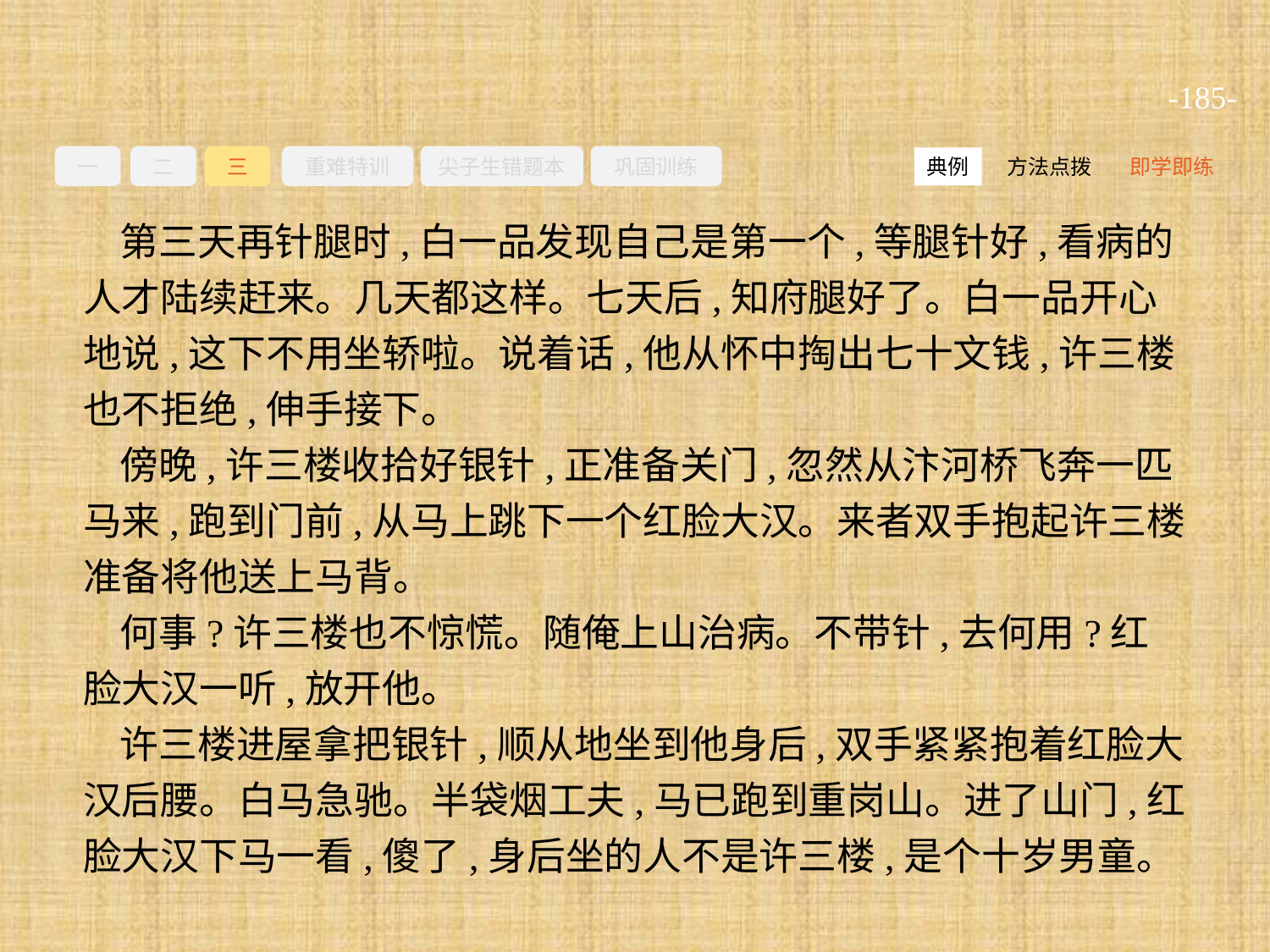

-185-
一
二
三
重难特训
尖子生错题本
巩固训练
方法点拨
即学即练
典例
第三天再针腿时,白一品发现自己是第一个,等腿针好,看病的人才陆续赶来。几天都这样。七天后,知府腿好了。白一品开心地说,这下不用坐轿啦。说着话,他从怀中掏出七十文钱,许三楼也不拒绝,伸手接下。
傍晚,许三楼收拾好银针,正准备关门,忽然从汴河桥飞奔一匹马来,跑到门前,从马上跳下一个红脸大汉。来者双手抱起许三楼准备将他送上马背。
何事?许三楼也不惊慌。随俺上山治病。不带针,去何用?红脸大汉一听,放开他。
许三楼进屋拿把银针,顺从地坐到他身后,双手紧紧抱着红脸大汉后腰。白马急驰。半袋烟工夫,马已跑到重岗山。进了山门,红脸大汉下马一看,傻了,身后坐的人不是许三楼,是个十岁男童。